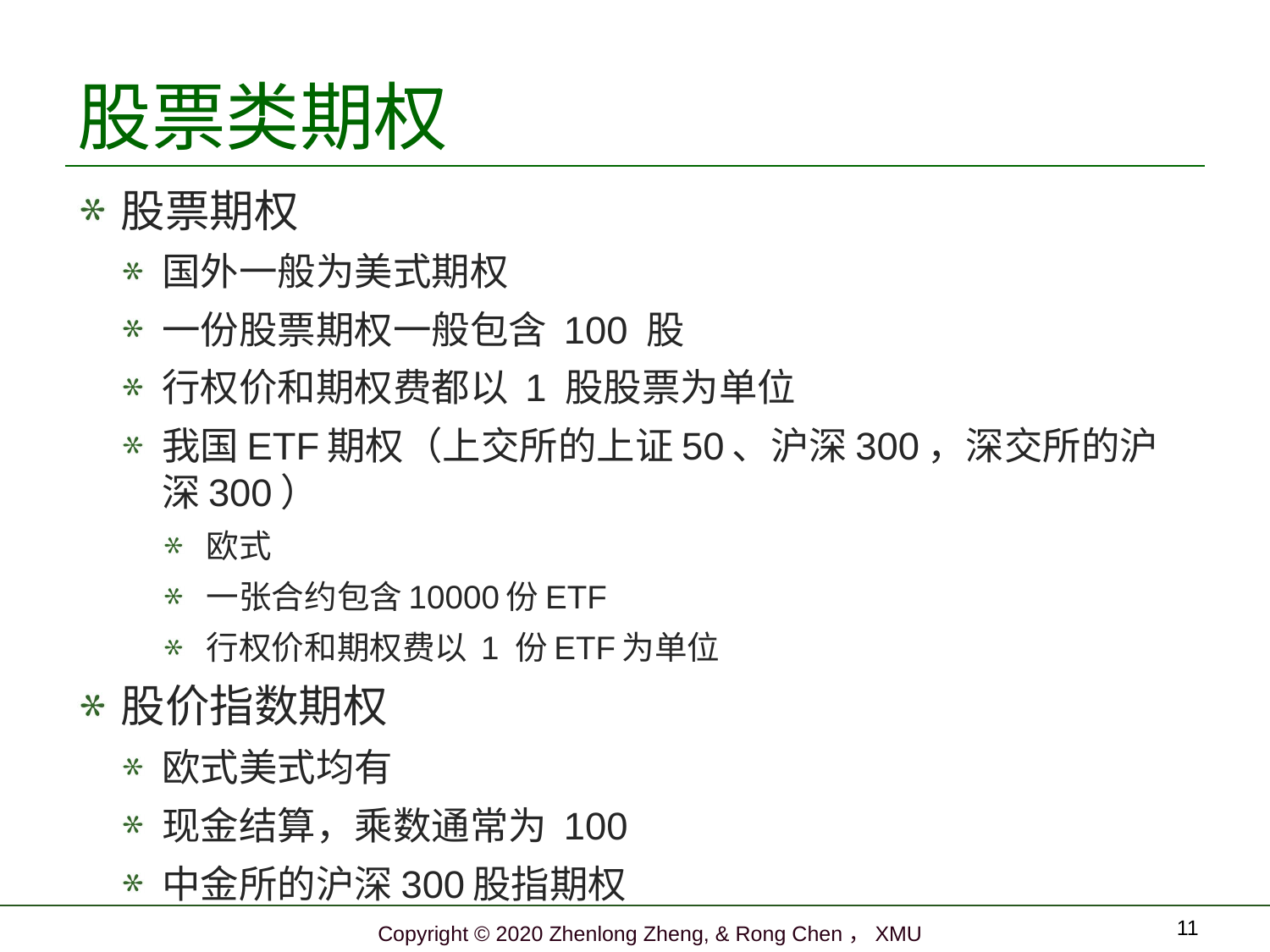

# 股票类期权
股票期权
国外一般为美式期权
一份股票期权一般包含 100 股
行权价和期权费都以 1 股股票为单位
我国ETF期权（上交所的上证50、沪深300，深交所的沪深300）
欧式
一张合约包含10000份ETF
行权价和期权费以 1 份ETF为单位
股价指数期权
欧式美式均有
现金结算，乘数通常为 100
中金所的沪深300股指期权

11